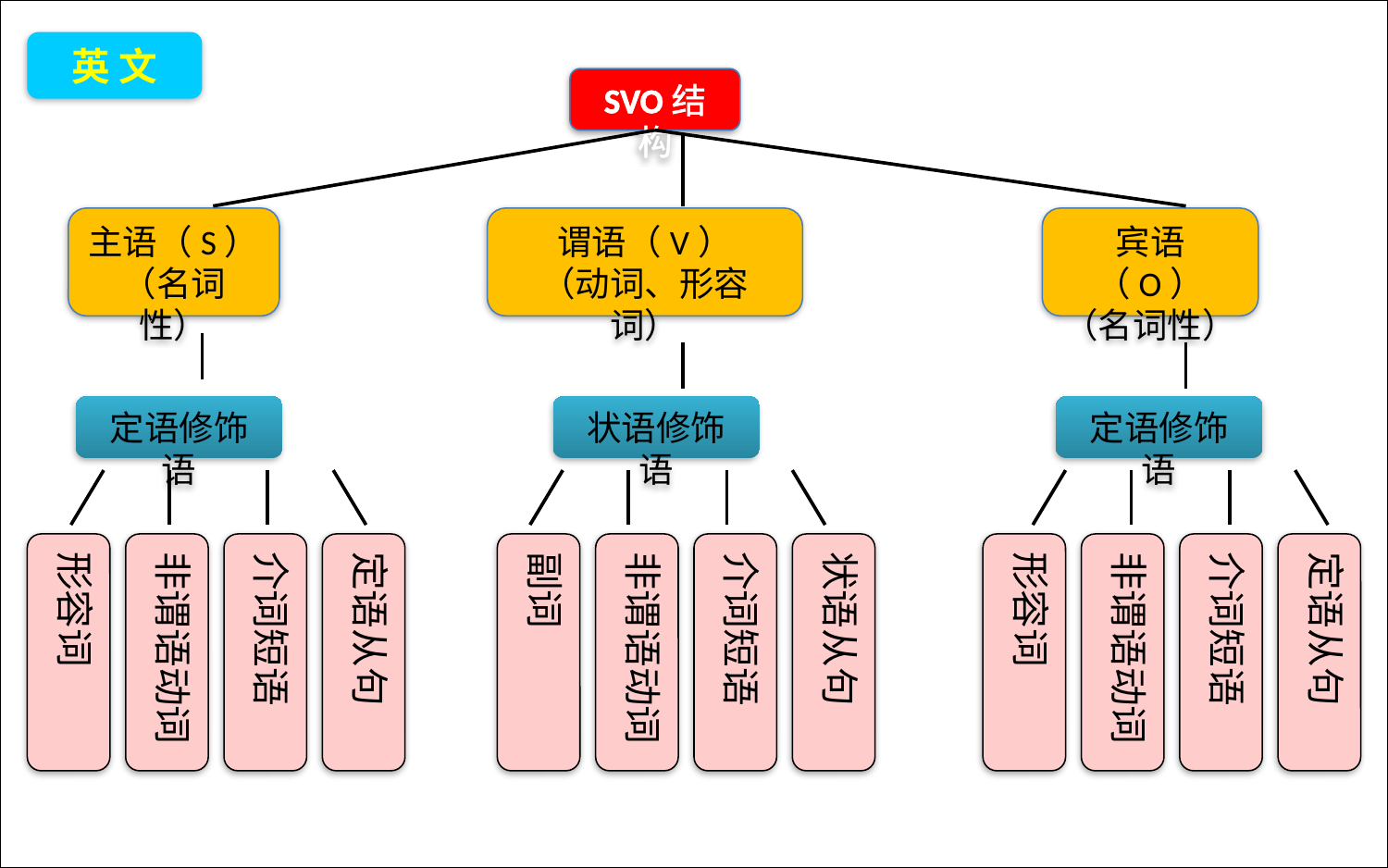

英 文
#
SVO结构

主语（S）
（名词性）
谓语（V）
（动词、形容词）
宾语（O）
（名词性）
定语修饰语
状语修饰语
定语修饰语
形容词
非谓语动词
介词短语
定语从句
副词
非谓语动词
介词短语
状语从句
形容词
非谓语动词
介词短语
定语从句